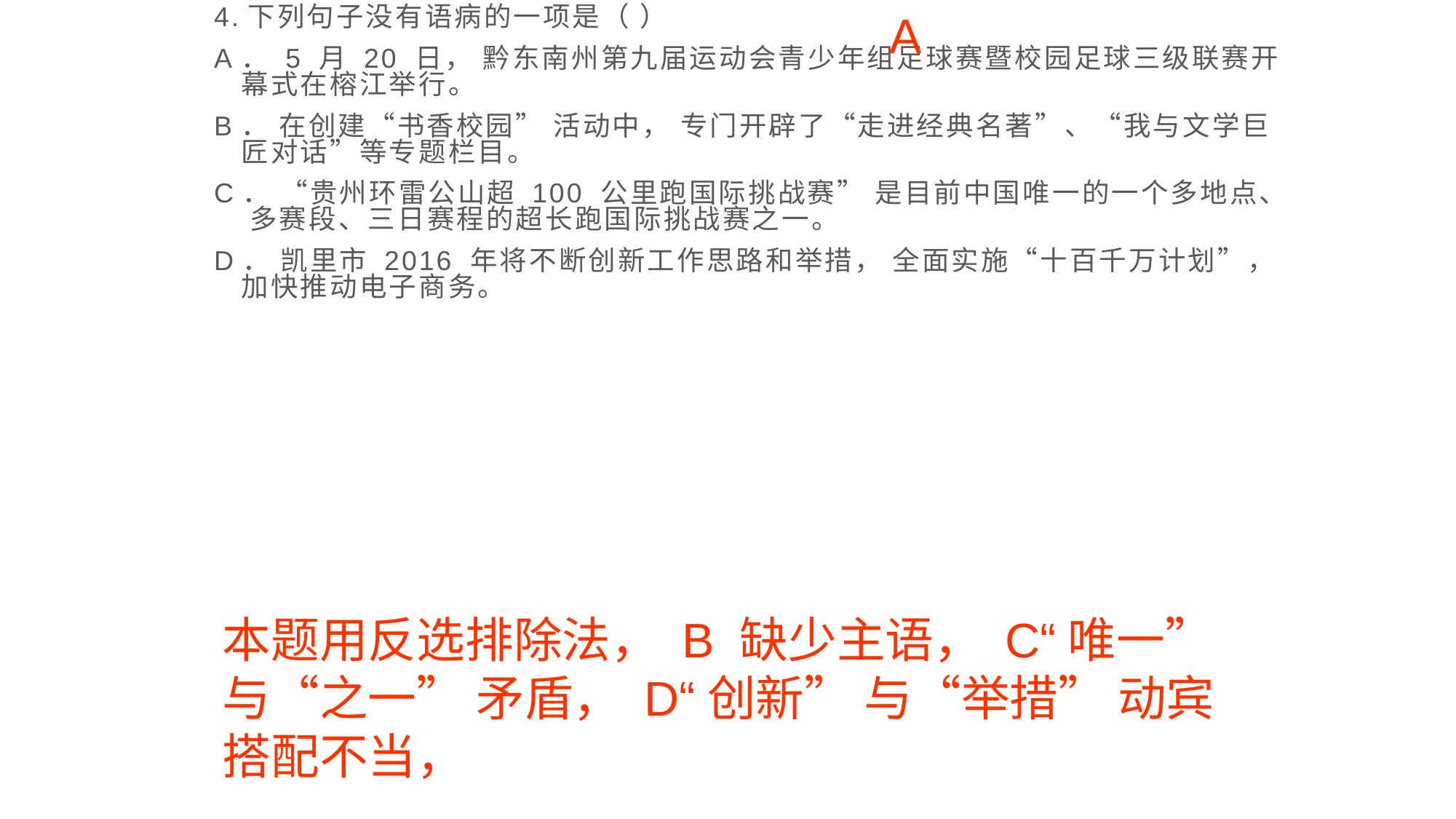

4.下列句子没有语病的一项是（ ）
A． 5 月 20 日， 黔东南州第九届运动会青少年组足球赛暨校园足球三级联赛开幕式在榕江举行。
B． 在创建“书香校园” 活动中， 专门开辟了“走进经典名著”、“我与文学巨匠对话”等专题栏目。
C． “贵州环雷公山超 100 公里跑国际挑战赛” 是目前中国唯一的一个多地点、 多赛段、三日赛程的超长跑国际挑战赛之一。
D． 凯里市 2016 年将不断创新工作思路和举措， 全面实施“十百千万计划”， 加快推动电子商务。
 A
本题用反选排除法， B 缺少主语， C“唯一” 与“之一” 矛盾， D“创新” 与“举措” 动宾搭配不当，